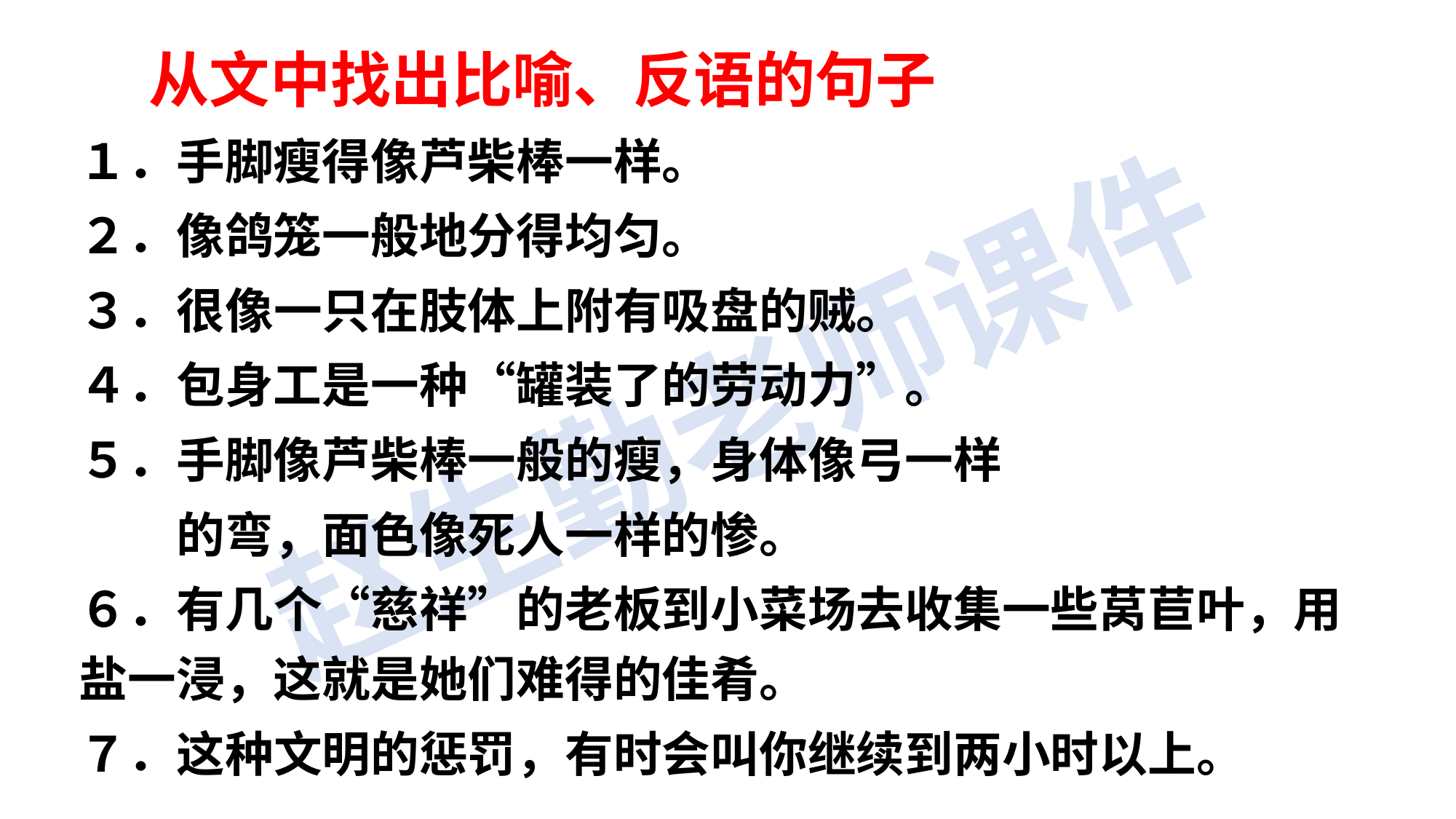

从文中找出比喻、反语的句子
１．手脚瘦得像芦柴棒一样。
２．像鸽笼一般地分得均匀。
３．很像一只在肢体上附有吸盘的贼。
４．包身工是一种“罐装了的劳动力”。
５．手脚像芦柴棒一般的瘦，身体像弓一样
　　的弯，面色像死人一样的惨。
６．有几个“慈祥”的老板到小菜场去收集一些莴苣叶，用盐一浸，这就是她们难得的佳肴。
７．这种文明的惩罚，有时会叫你继续到两小时以上。